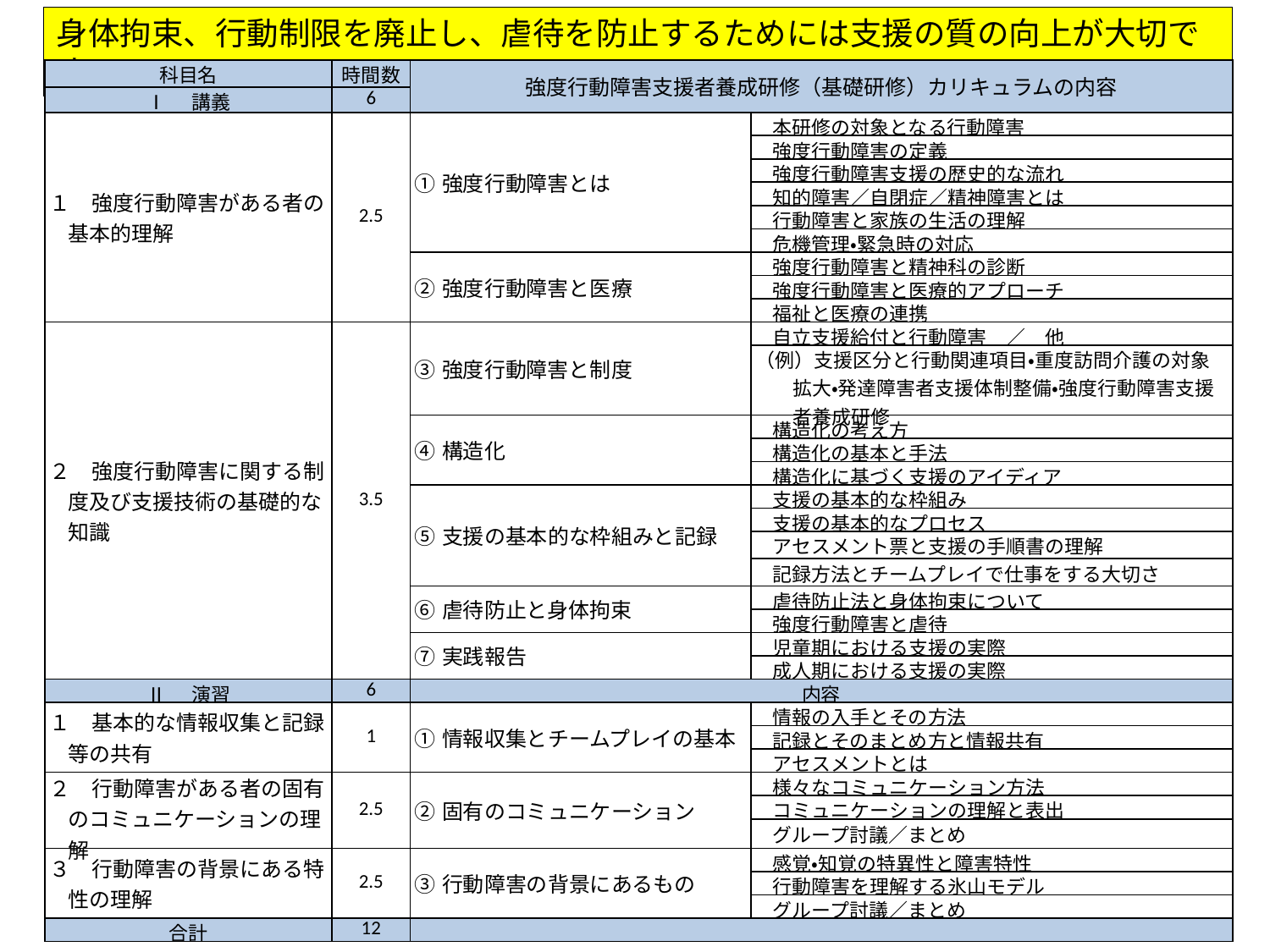

身体拘束、行動制限を廃止し、虐待を防止するためには支援の質の向上が大切です。
| 科目名 | 時間数 | 強度行動障害支援者養成研修（基礎研修）カリキュラムの内容 |  |
| --- | --- | --- | --- |
| Ⅰ　講義 | 6 |  |  |
| １　強度行動障害がある者の基本的理解 | 2.5 | ①強度行動障害とは |    本研修の対象となる行動障害 |
|  |  |  |    強度行動障害の定義 |
|  |  |  |    強度行動障害支援の歴史的な流れ |
|  |  |  |    知的障害／自閉症／精神障害とは |
|  |  |  |    行動障害と家族の生活の理解 |
|  |  |  |    危機管理・緊急時の対応 |
|  |  | ②強度行動障害と医療 |    強度行動障害と精神科の診断 |
|  |  |  |    強度行動障害と医療的アプローチ |
|  |  |  |    福祉と医療の連携 |
| ２　強度行動障害に関する制度及び支援技術の基礎的な知識 | 3.5 | ③強度行動障害と制度 |    自立支援給付と行動障害　／　他 |
|  |  |  | （例）支援区分と行動関連項目・重度訪問介護の対象拡大・発達障害者支援体制整備・強度行動障害支援者養成研修 |
|  |  | ④構造化 |    構造化の考え方 |
|  |  |  |    構造化の基本と手法 |
|  |  |  |    構造化に基づく支援のアイディア |
|  |  | ⑤支援の基本的な枠組みと記録 |    支援の基本的な枠組み |
|  |  |  |    支援の基本的なプロセス |
|  |  |  |    アセスメント票と支援の手順書の理解 |
|  |  |  |    記録方法とチームプレイで仕事をする大切さ |
|  |  | ⑥虐待防止と身体拘束 |    虐待防止法と身体拘束について |
|  |  |  |    強度行動障害と虐待 |
|  |  | ⑦実践報告 |    児童期における支援の実際 |
|  |  |  |    成人期における支援の実際 |
| Ⅱ　演習 | 6 | 内容 |  |
| １　基本的な情報収集と記録等の共有 | 1 | ①情報収集とチームプレイの基本 |    情報の入手とその方法 |
|  |  |  |    記録とそのまとめ方と情報共有 |
|  |  |  |    アセスメントとは |
| ２　行動障害がある者の固有のコミュニケーションの理解 | 2.5 | ②固有のコミュニケーション |    様々なコミュニケーション方法 |
|  |  |  |    コミュニケーションの理解と表出 |
|  |  |  |    グループ討議／まとめ |
| ３　行動障害の背景にある特性の理解 | 2.5 | ③行動障害の背景にあるもの |    感覚・知覚の特異性と障害特性 |
|  |  |  |    行動障害を理解する氷山モデル |
|  |  |  |    グループ討議／まとめ |
| 合計 | 12 |  |  |